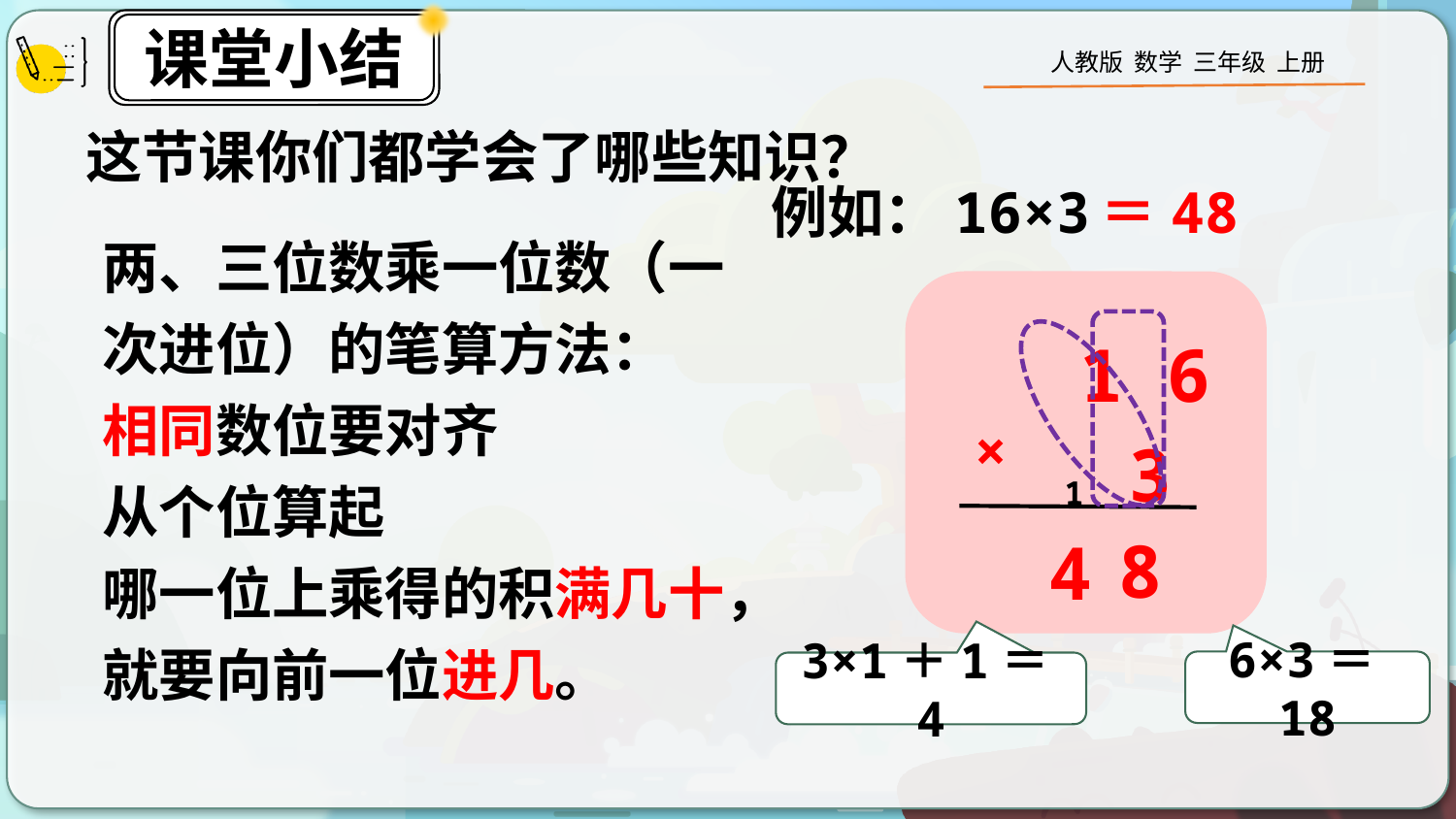

这节课你们都学会了哪些知识？
＝48
例如：16×3
两、三位数乘一位数（一次进位）的笔算方法：
相同数位要对齐
从个位算起
哪一位上乘得的积满几十，就要向前一位进几。

      1 6

  3
×
1
8
4
6×3＝18
3×1＋1＝4